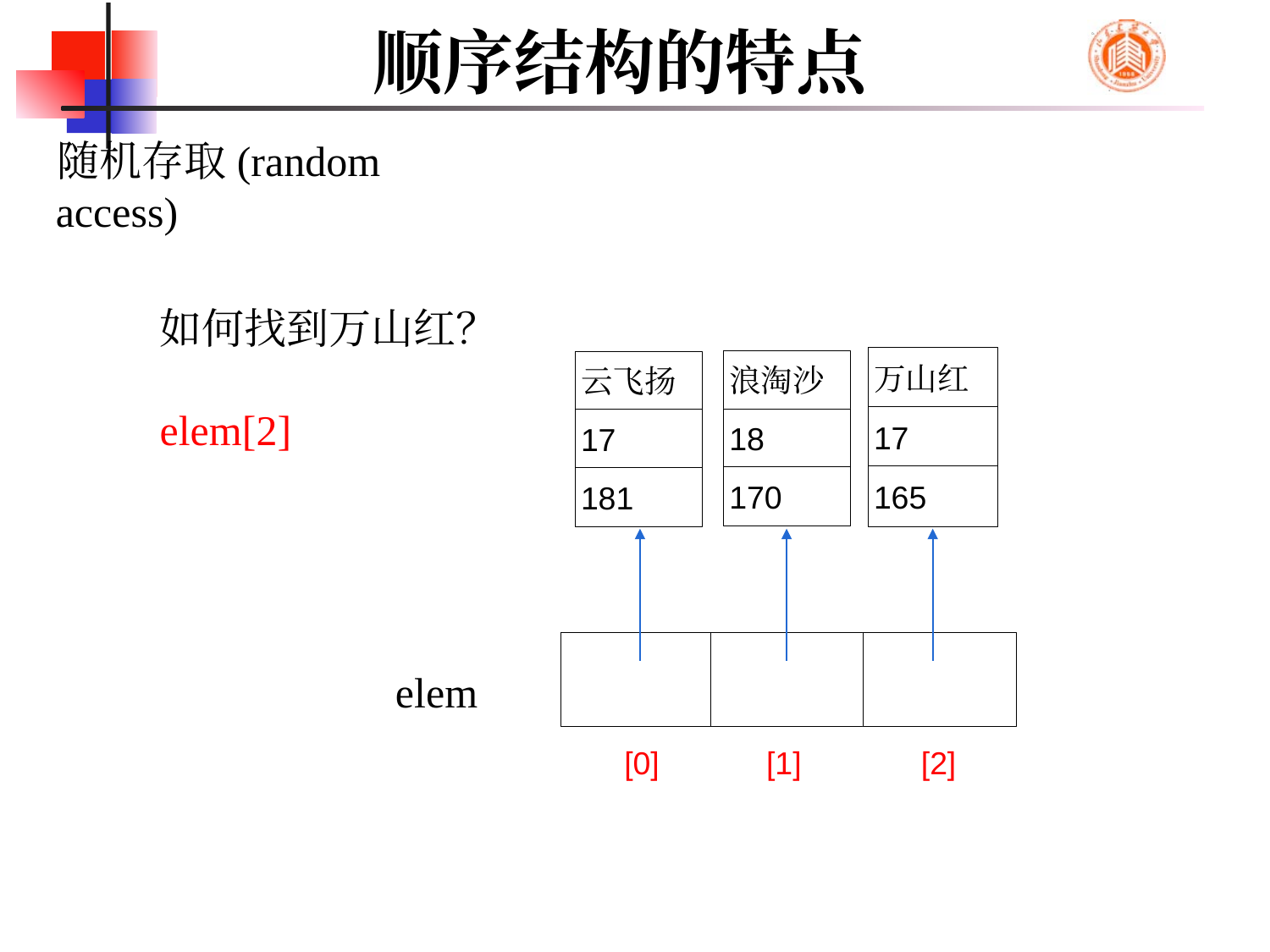

# 顺序结构的特点
随机存取(random access)
如何找到万山红？
elem[2]
万山红

17

165
浪淘沙

18

170
云飞扬

17

181

elem
[0]
[1]
[2]